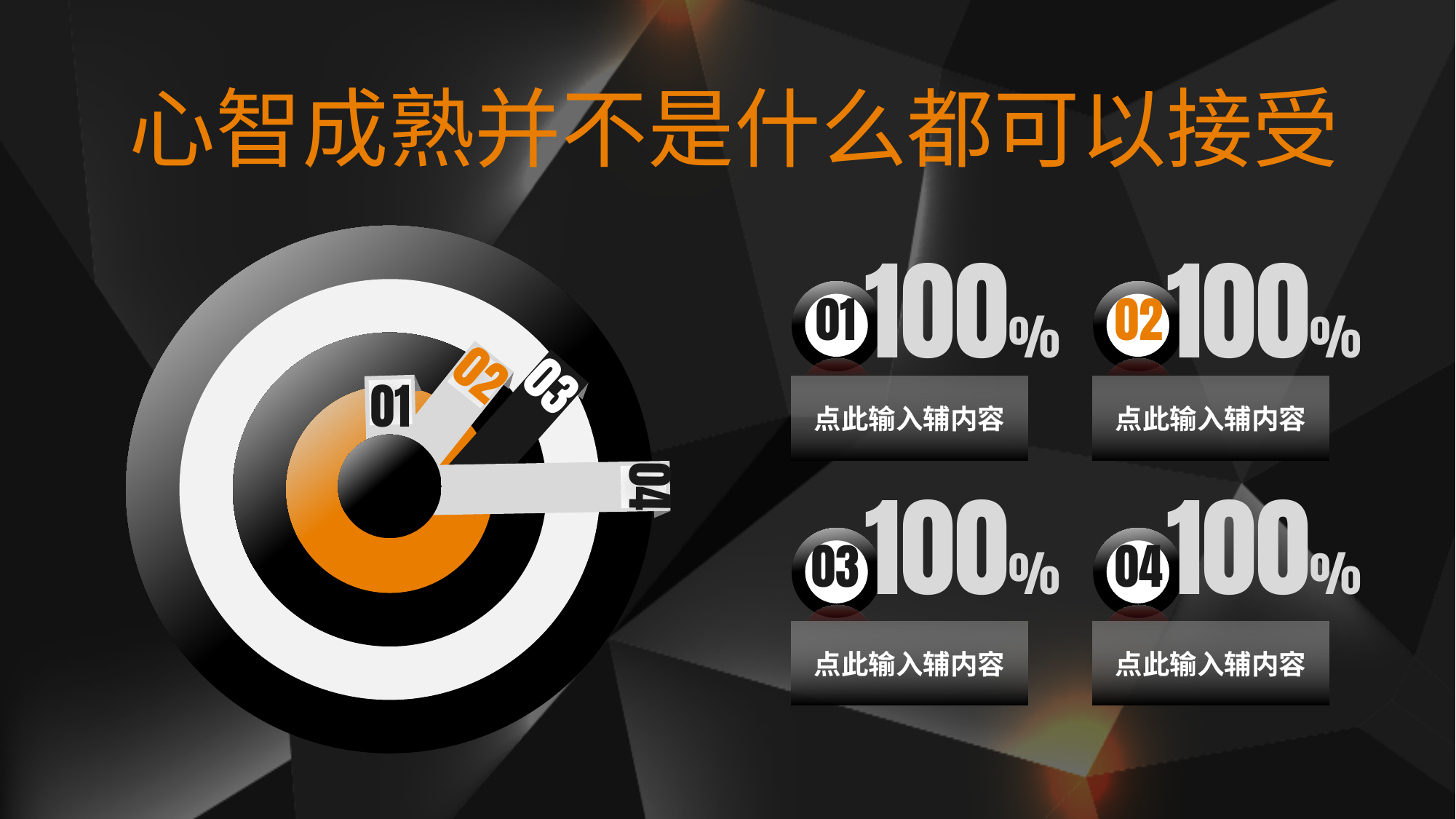

心智成熟并不是什么都可以接受

100%
100%

01

02

02

03

01

点此输入辅内容

点此输入辅内容

04

100%
100%

03

04

点此输入辅内容

点此输入辅内容